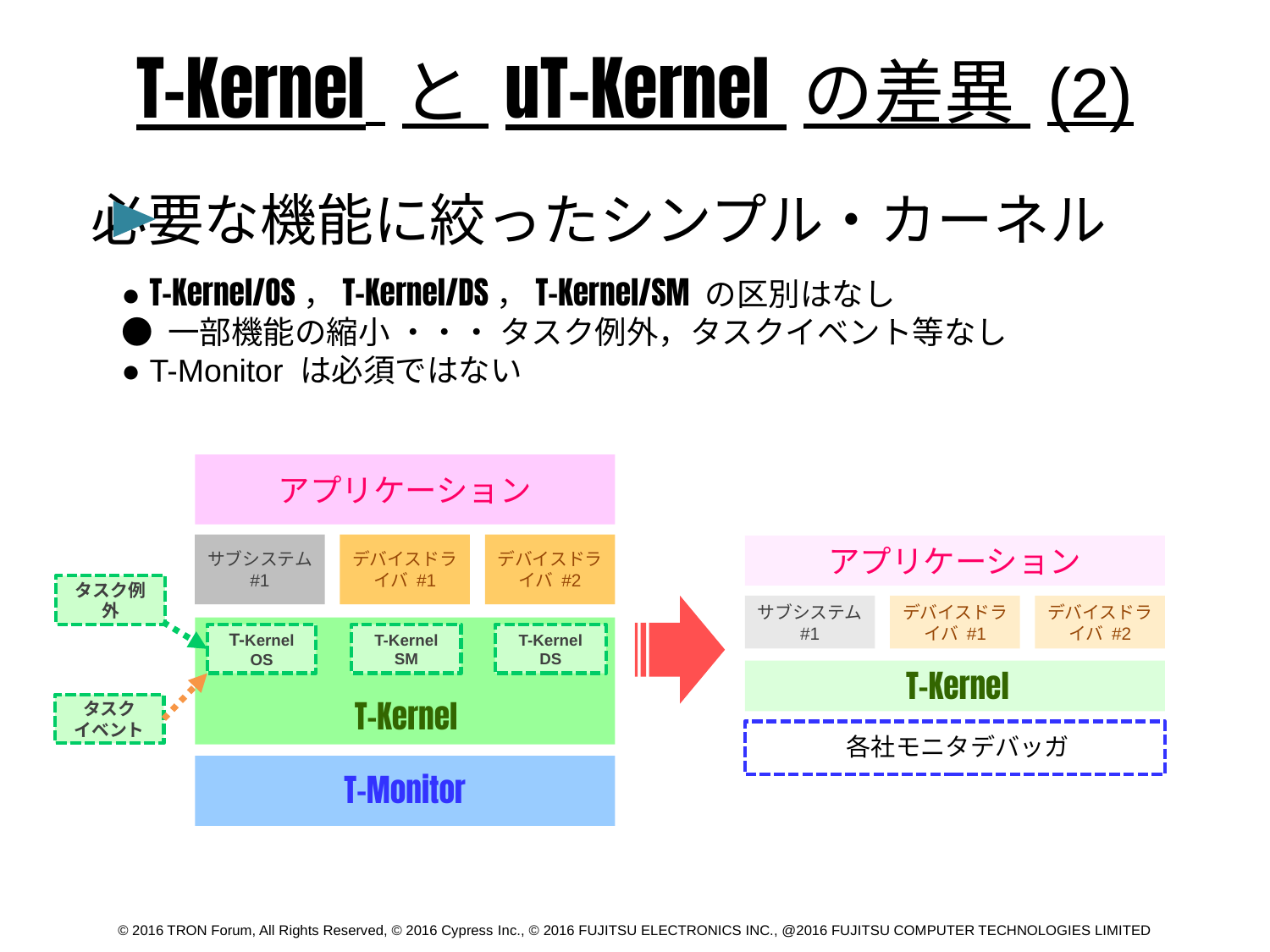

T-Kernel と uT-Kernel の差異 (2)
必要な機能に絞ったシンプル・カーネル

● T-Kernel/OS，T-Kernel/DS，T-Kernel/SM の区別はなし
● 一部機能の縮小 ・・・ タスク例外，タスクイベント等なし
● T-Monitor は必須ではない
アプリケーション
サブシステム
#1
デバイスドライバ #1
デバイスドライバ #2
アプリケーション
タスク例外

サブシステム
#1
デバイスドライバ #1
デバイスドライバ #2

T-Kernel
OS
T-Kernel
SM
T-Kernel
DS

T-Kernel
T-Kernel
タスク
イベント

各社モニタデバッガ
T-Monitor
© 2016 TRON Forum, All Rights Reserved, © 2016 Cypress Inc., © 2016 FUJITSU ELECTRONICS INC., @2016 FUJITSU COMPUTER TECHNOLOGIES LIMITED